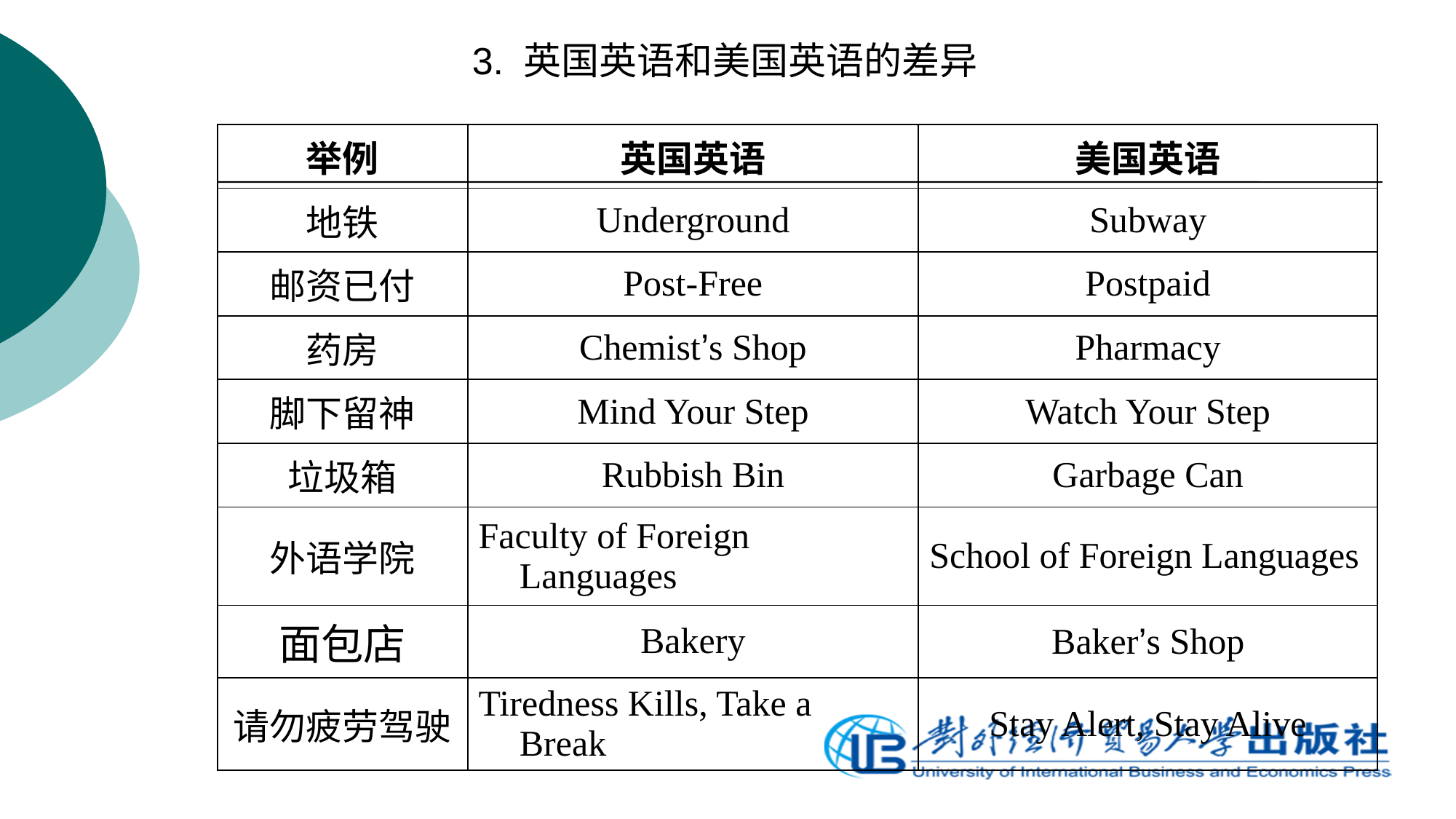

3. 英国英语和美国英语的差异
| 举例 | 英国英语 | 美国英语 |
| --- | --- | --- |
| 地铁 | Underground | Subway |
| 邮资已付 | Post-Free | Postpaid |
| 药房 | Chemist’s Shop | Pharmacy |
| 脚下留神 | Mind Your Step | Watch Your Step |
| 垃圾箱 | Rubbish Bin | Garbage Can |
| 外语学院 | Faculty of Foreign Languages | School of Foreign Languages |
| 面包店 | Bakery | Baker’s Shop |
| 请勿疲劳驾驶 | Tiredness Kills, Take a Break | Stay Alert, Stay Alive |